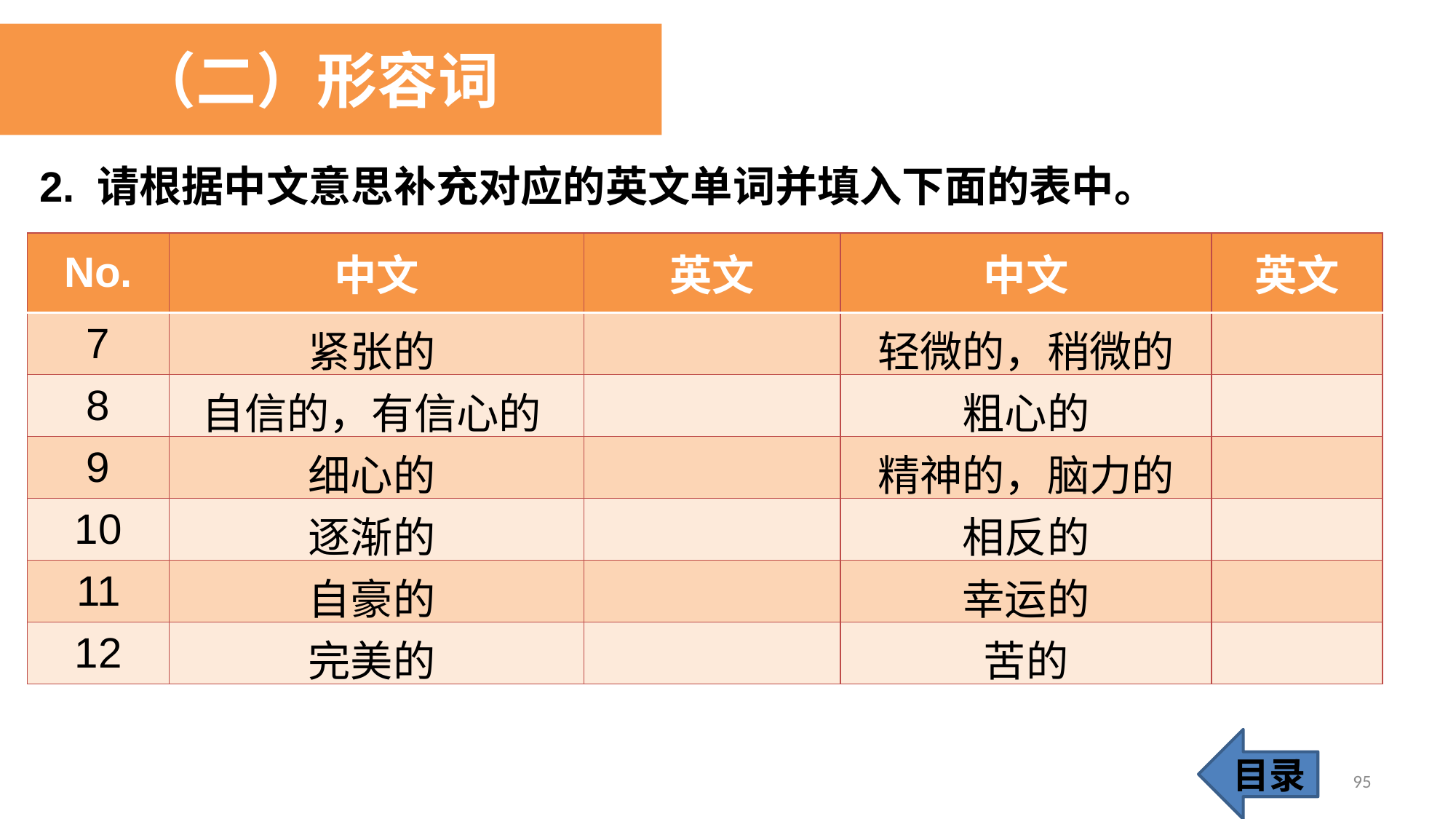

（二）形容词
2. 请根据中文意思补充对应的英文单词并填入下面的表中。
| No. | 中文 | 英文 | 中文 | 英文 |
| --- | --- | --- | --- | --- |
| 7 | 紧张的 |  | 轻微的，稍微的 |  |
| 8 | 自信的，有信心的 |  | 粗心的 |  |
| 9 | 细心的 |  | 精神的，脑力的 |  |
| 10 | 逐渐的 |  | 相反的 |  |
| 11 | 自豪的 |  | 幸运的 |  |
| 12 | 完美的 |  | 苦的 |  |
目录
95